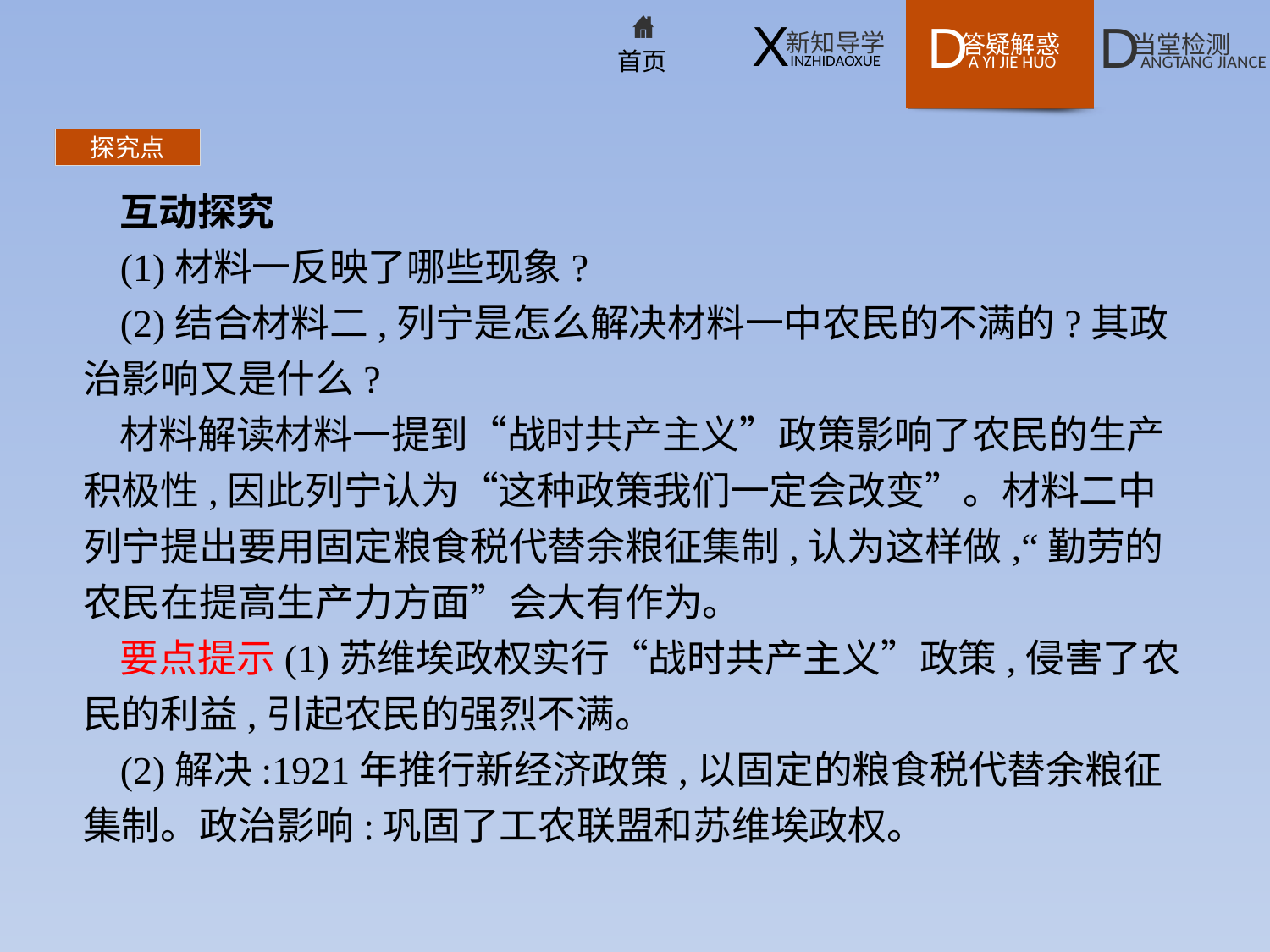

探究点
互动探究
(1)材料一反映了哪些现象?
(2)结合材料二,列宁是怎么解决材料一中农民的不满的?其政治影响又是什么?
材料解读材料一提到“战时共产主义”政策影响了农民的生产积极性,因此列宁认为“这种政策我们一定会改变”。材料二中列宁提出要用固定粮食税代替余粮征集制,认为这样做,“勤劳的农民在提高生产力方面”会大有作为。
要点提示(1)苏维埃政权实行“战时共产主义”政策,侵害了农民的利益,引起农民的强烈不满。
(2)解决:1921年推行新经济政策,以固定的粮食税代替余粮征集制。政治影响:巩固了工农联盟和苏维埃政权。